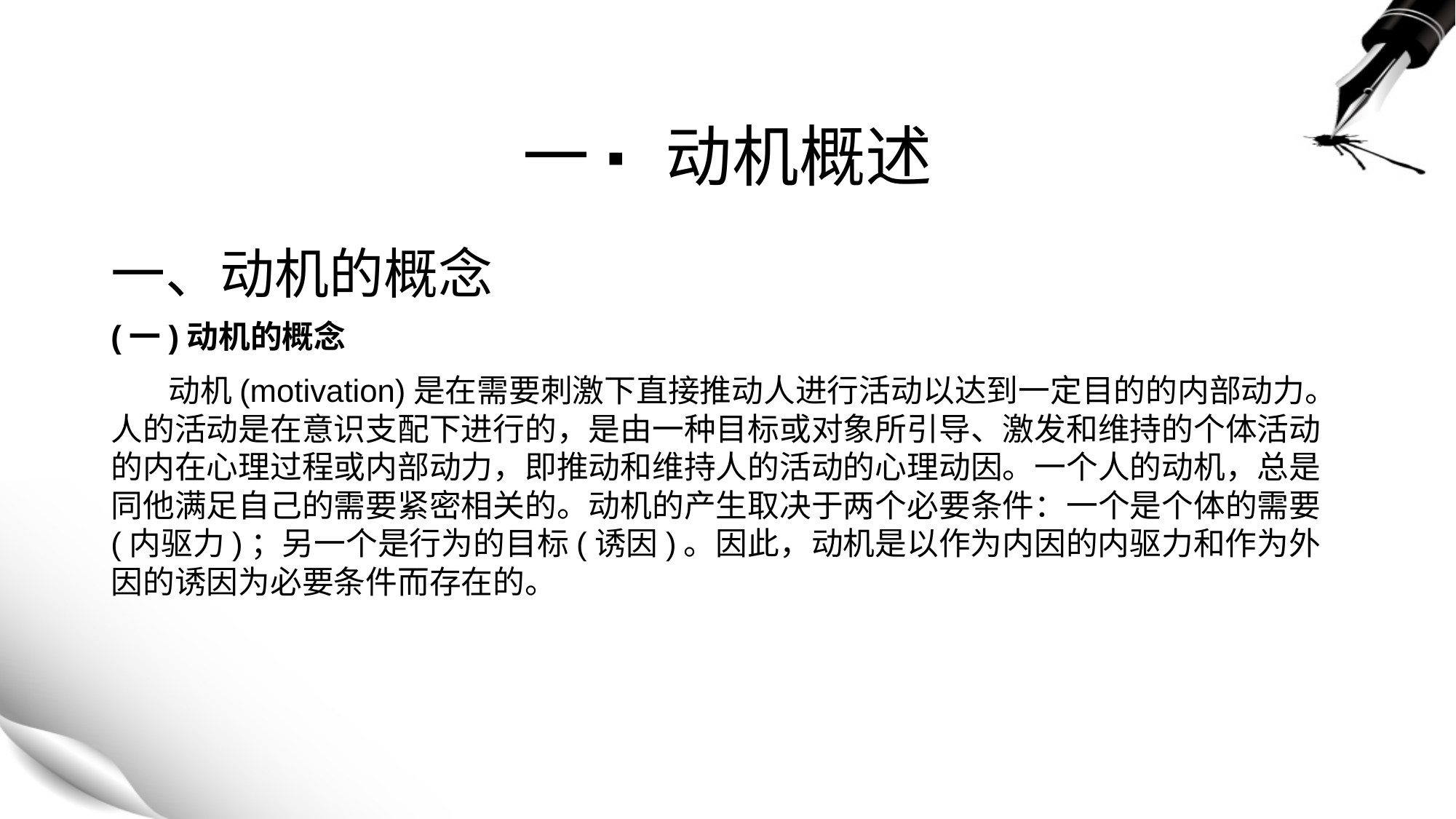

# 一· 动机概述
一、动机的概念
(一)动机的概念
       动机(motivation)是在需要刺激下直接推动人进行活动以达到一定目的的内部动力。人的活动是在意识支配下进行的，是由一种目标或对象所引导、激发和维持的个体活动的内在心理过程或内部动力，即推动和维持人的活动的心理动因。一个人的动机，总是同他满足自己的需要紧密相关的。动机的产生取决于两个必要条件：一个是个体的需要(内驱力)；另一个是行为的目标(诱因)。因此，动机是以作为内因的内驱力和作为外因的诱因为必要条件而存在的。